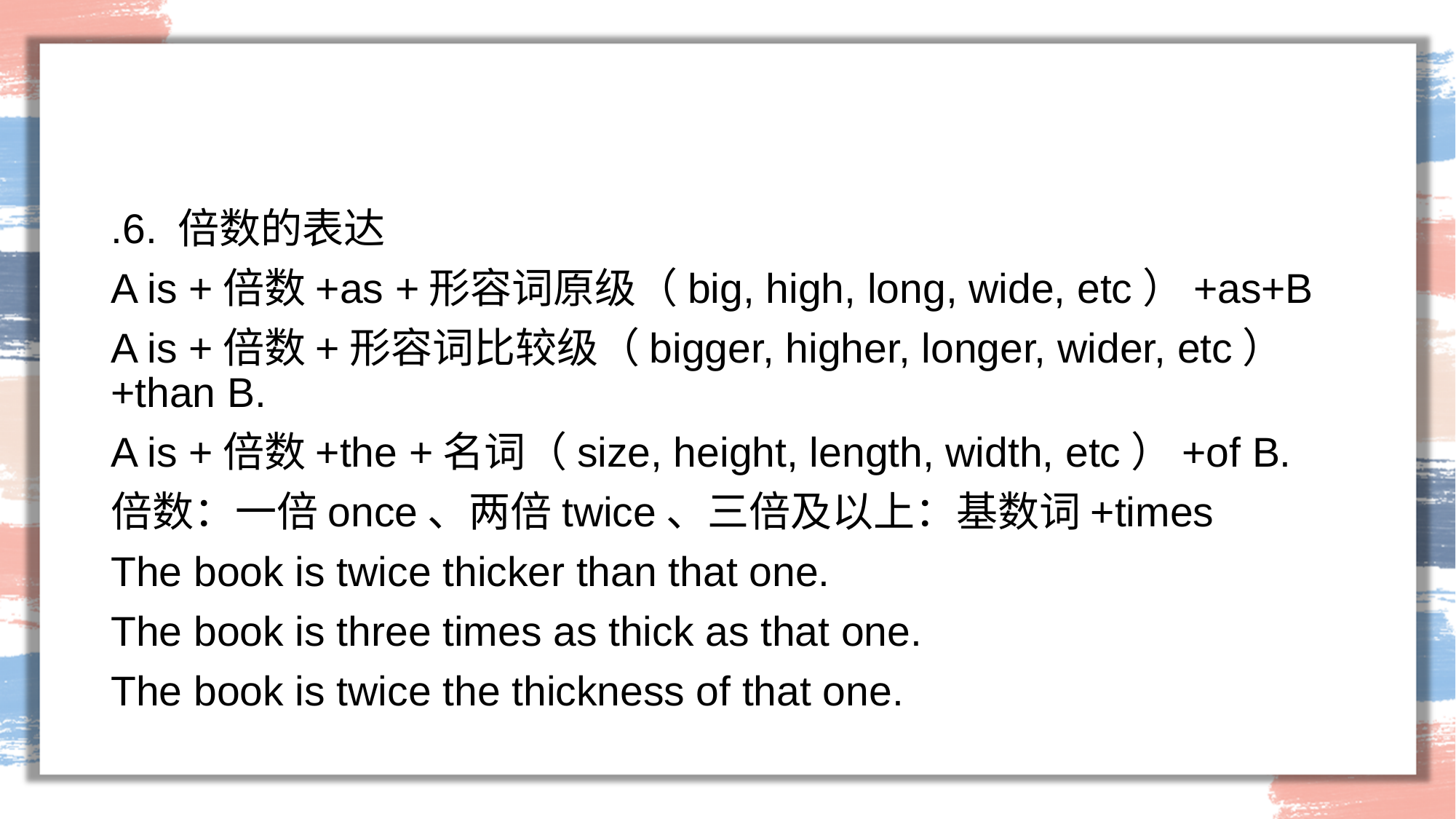

#
.6. 倍数的表达
A is +倍数+as +形容词原级（big, high, long, wide, etc）+as+B
A is +倍数+形容词比较级（bigger, higher, longer, wider, etc）+than B.
A is +倍数+the +名词（size, height, length, width, etc）+of B.
倍数：一倍once、两倍twice、三倍及以上：基数词+times
The book is twice thicker than that one.
The book is three times as thick as that one.
The book is twice the thickness of that one.